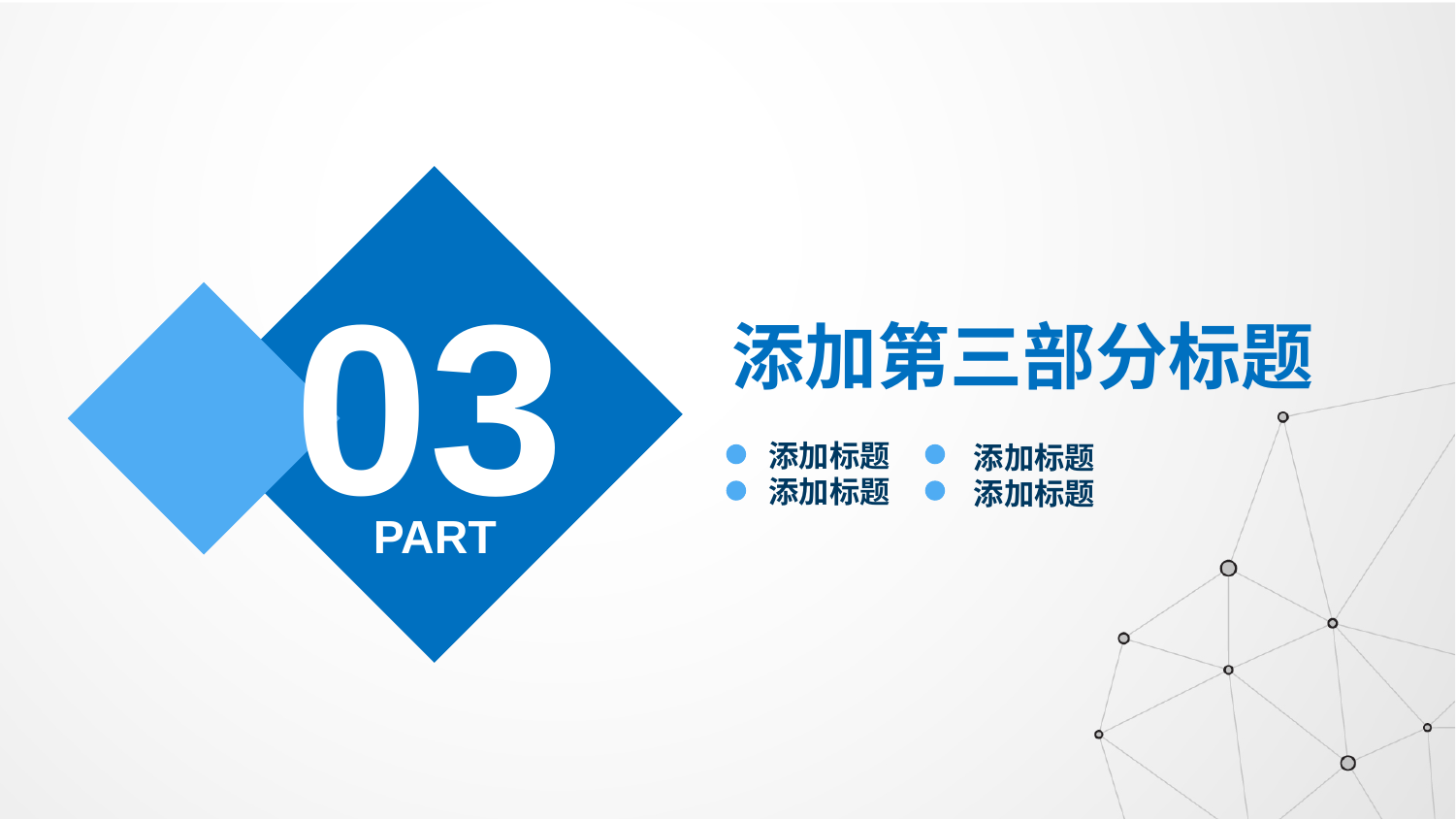

03

添加第三部分标题
添加标题
添加标题

添加标题
添加标题

PART